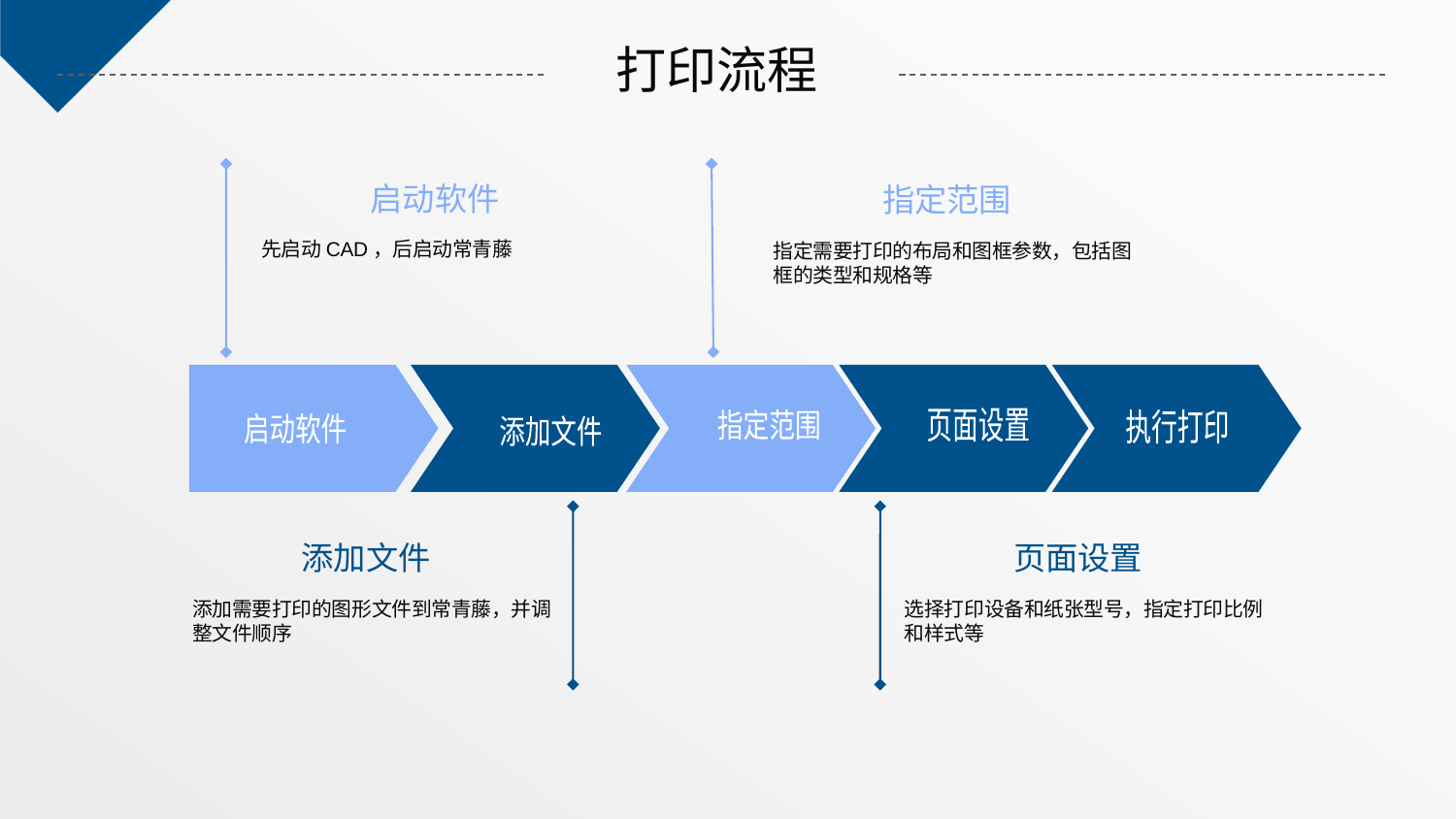

打印流程

启动软件
先启动CAD，后启动常青藤
指定范围
指定需要打印的布局和图框参数，包括图框的类型和规格等

页面设置
指定范围
执行打印
启动软件
添加文件

添加文件
添加需要打印的图形文件到常青藤，并调整文件顺序
页面设置
选择打印设备和纸张型号，指定打印比例和样式等